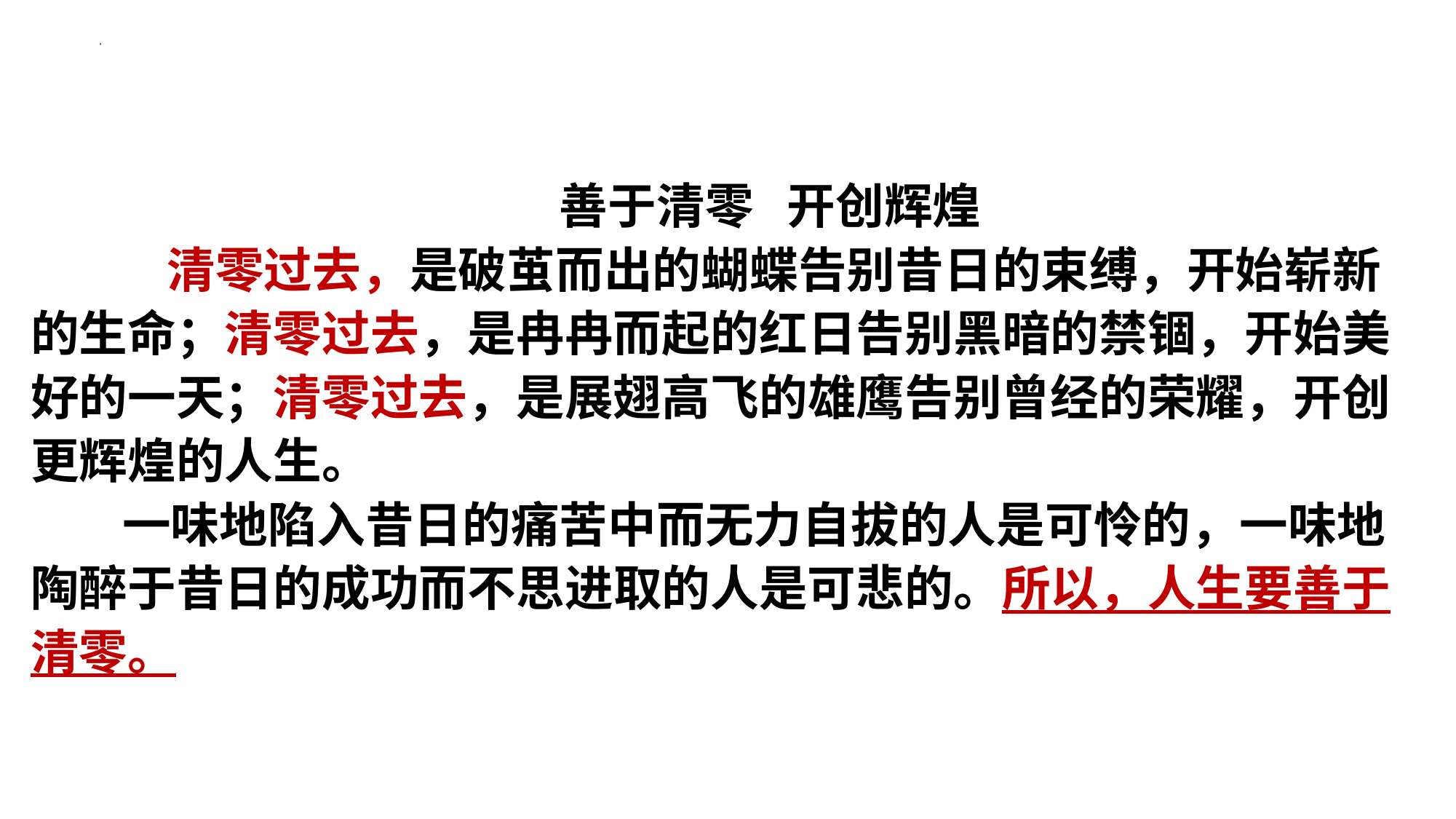

善于清零   开创辉煌
        清零过去，是破茧而出的蝴蝶告别昔日的束缚，开始崭新的生命；清零过去，是冉冉而起的红日告别黑暗的禁锢，开始美好的一天；清零过去，是展翅高飞的雄鹰告别曾经的荣耀，开创更辉煌的人生。
    一味地陷入昔日的痛苦中而无力自拔的人是可怜的，一味地陶醉于昔日的成功而不思进取的人是可悲的。所以，人生要善于清零。